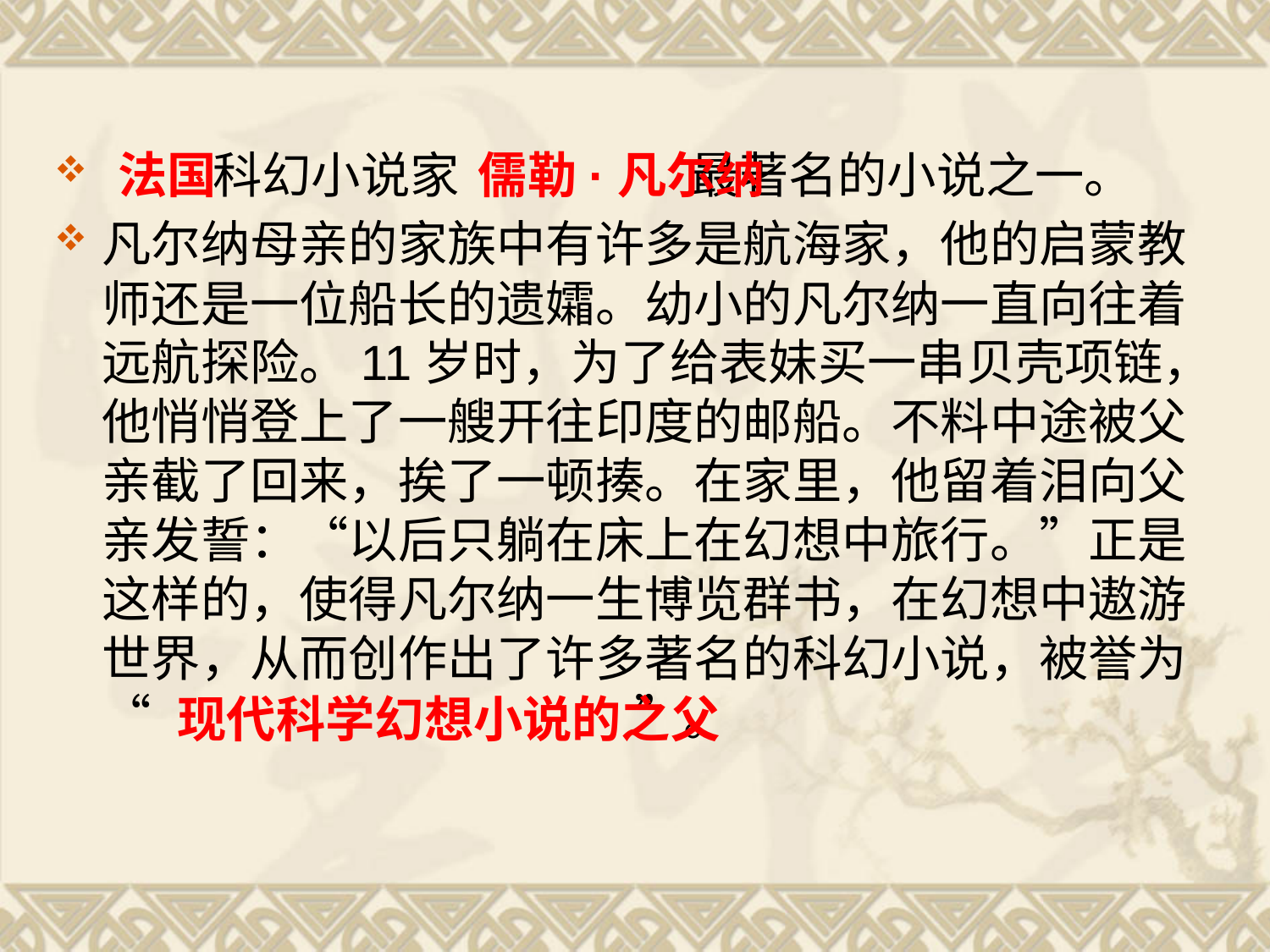

科幻小说家                     最著名的小说之一。
凡尔纳母亲的家族中有许多是航海家，他的启蒙教师还是一位船长的遗孀。幼小的凡尔纳一直向往着远航探险。11岁时，为了给表妹买一串贝壳项链，他悄悄登上了一艘开往印度的邮船。不料中途被父亲截了回来，挨了一顿揍。在家里，他留着泪向父亲发誓：“以后只躺在床上在幻想中旅行。”正是这样的，使得凡尔纳一生博览群书，在幻想中遨游世界，从而创作出了许多著名的科幻小说，被誉为“                                            ”。
法国
儒勒·凡尔纳
现代科学幻想小说的之父